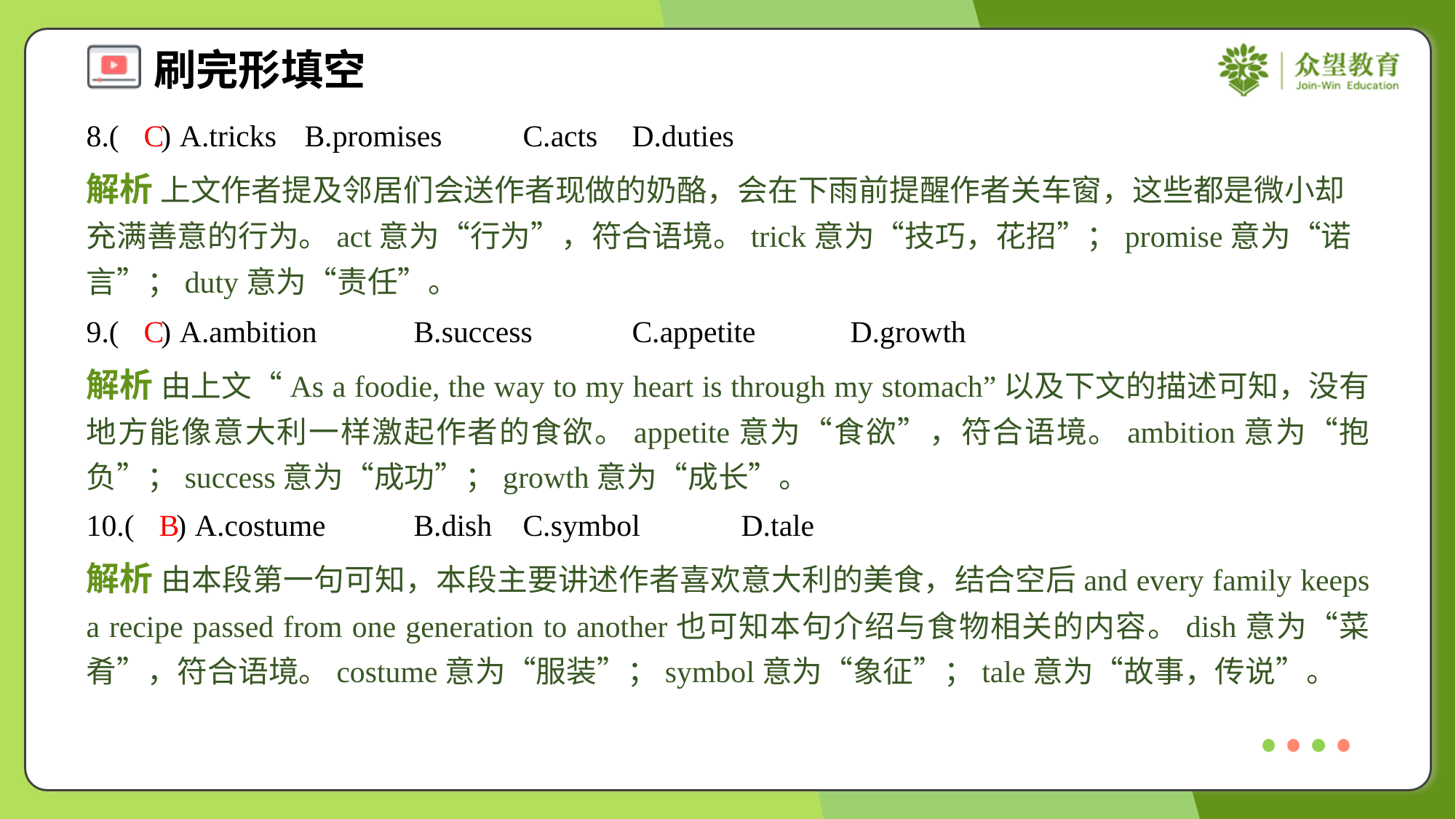

8.(     ) A.tricks	B.promises	C.acts	D.duties
C
解析 上文作者提及邻居们会送作者现做的奶酪，会在下雨前提醒作者关车窗，这些都是微小却充满善意的行为。act意为“行为”，符合语境。trick意为“技巧，花招”；promise意为“诺言”；duty意为“责任”。
9.(     ) A.ambition	B.success	C.appetite	D.growth
C
解析 由上文“As a foodie, the way to my heart is through my stomach”以及下文的描述可知，没有地方能像意大利一样激起作者的食欲。appetite意为“食欲”，符合语境。ambition意为“抱负”；success意为“成功”；growth意为“成长”。
10.(     ) A.costume	B.dish	C.symbol	D.tale
B
解析 由本段第一句可知，本段主要讲述作者喜欢意大利的美食，结合空后and every family keeps a recipe passed from one generation to another也可知本句介绍与食物相关的内容。dish意为“菜肴”，符合语境。costume意为“服装”；symbol意为“象征”；tale意为“故事，传说”。